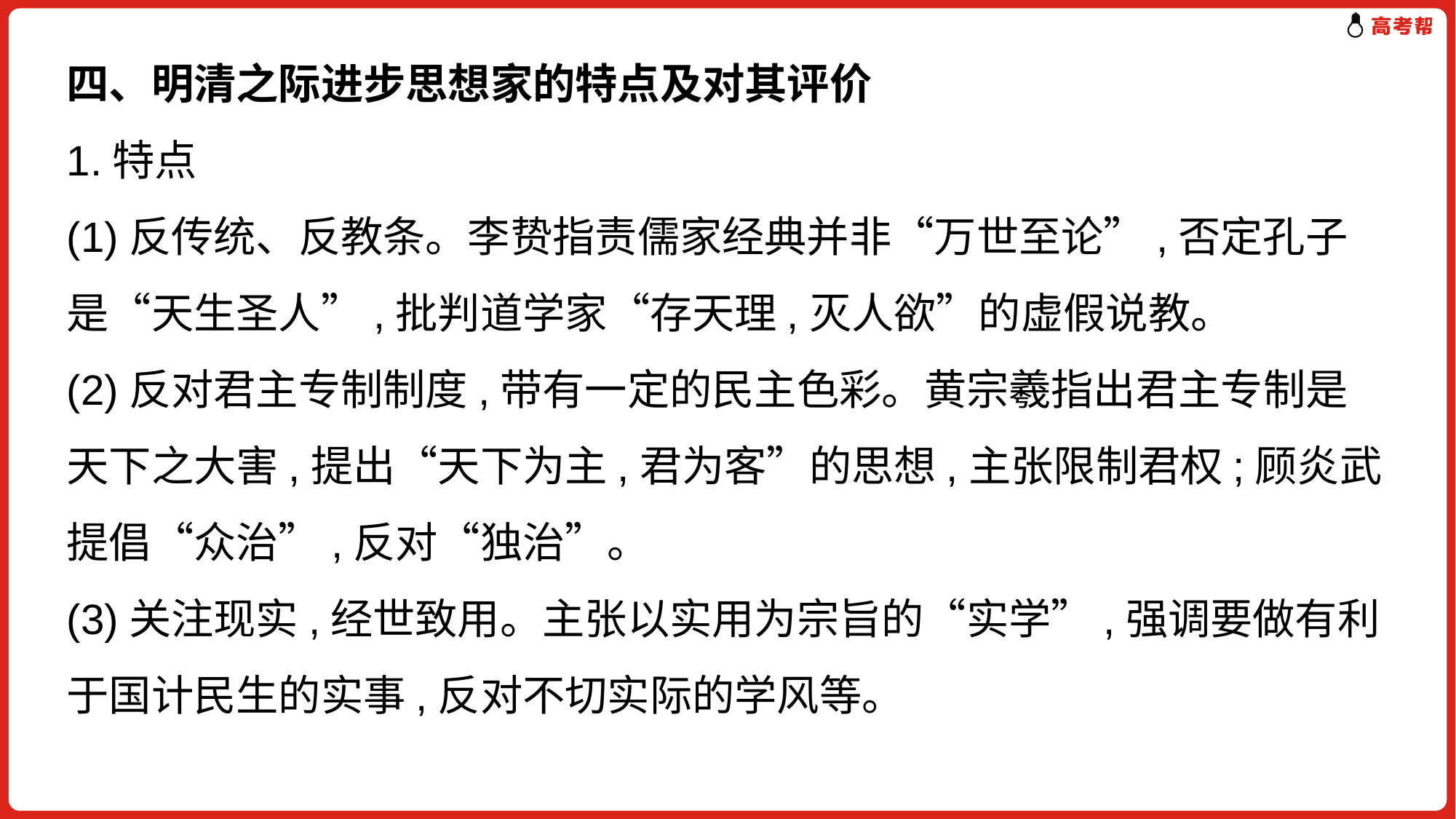

四、明清之际进步思想家的特点及对其评价
1.特点
(1)反传统、反教条。李贽指责儒家经典并非“万世至论”,否定孔子是“天生圣人”,批判道学家“存天理,灭人欲”的虚假说教。
(2)反对君主专制制度,带有一定的民主色彩。黄宗羲指出君主专制是天下之大害,提出“天下为主,君为客”的思想,主张限制君权;顾炎武提倡“众治”,反对“独治”。
(3)关注现实,经世致用。主张以实用为宗旨的“实学”,强调要做有利于国计民生的实事,反对不切实际的学风等。